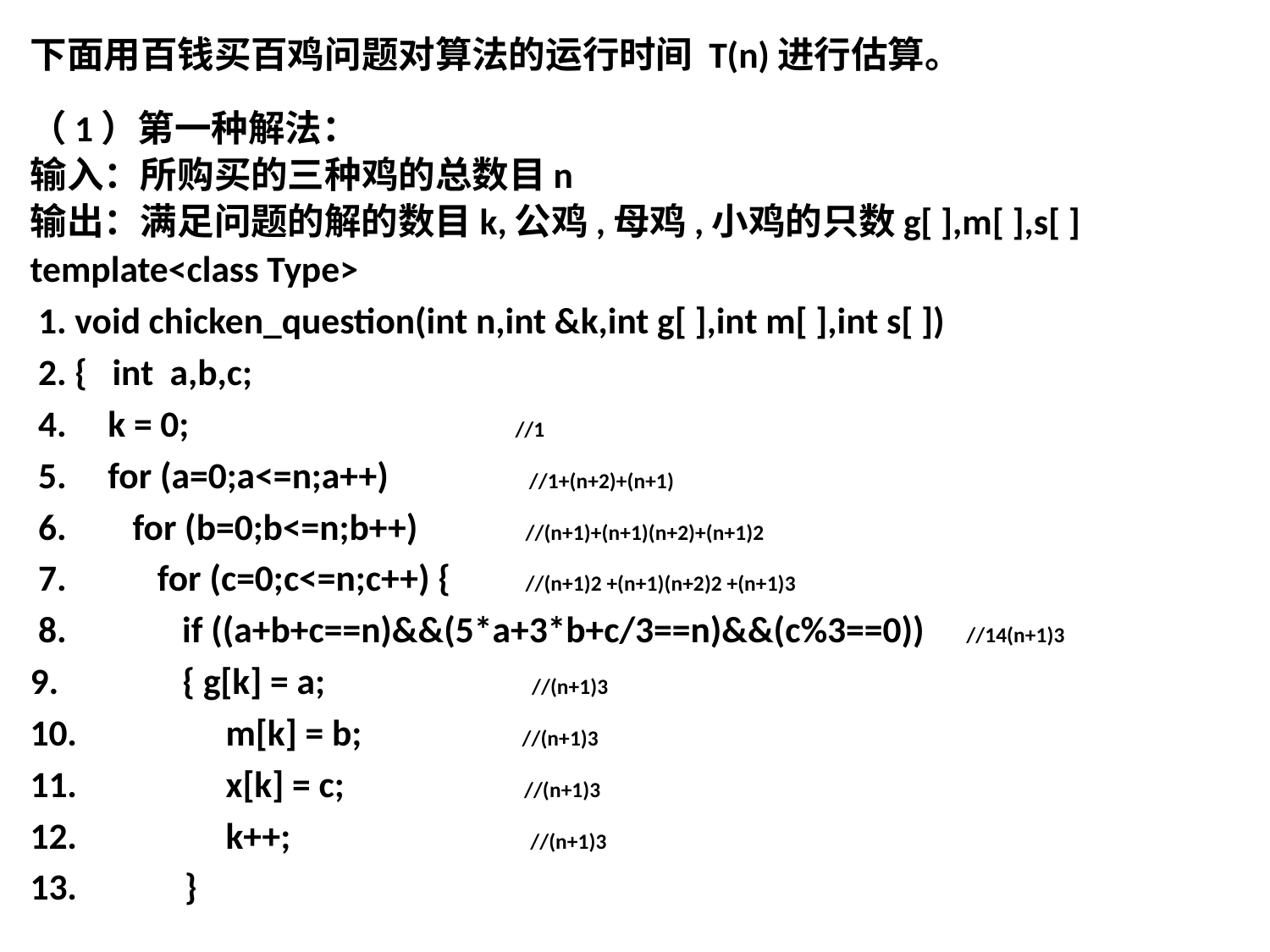

下面用百钱买百鸡问题对算法的运行时间 T(n)进行估算。
（1）第一种解法：
输入：所购买的三种鸡的总数目n
输出：满足问题的解的数目k,公鸡,母鸡,小鸡的只数g[ ],m[ ],s[ ]
template<class Type>
 1. void chicken_question(int n,int &k,int g[ ],int m[ ],int s[ ])
 2. {   int  a,b,c;
 4.     k = 0;	                                //1
 5.     for (a=0;a<=n;a++)                 //1+(n+2)+(n+1)
 6.        for (b=0;b<=n;b++)             //(n+1)+(n+1)(n+2)+(n+1)2
 7.           for (c=0;c<=n;c++) {         //(n+1)2 +(n+1)(n+2)2 +(n+1)3
 8.              if ((a+b+c==n)&&(5*a+3*b+c/3==n)&&(c%3==0))     //14(n+1)3
9.               { g[k] = a;                         //(n+1)3
10.                  m[k] = b;                                 //(n+1)3
11.                  x[k] = c;                                     //(n+1)3
12.                  k++;                             //(n+1)3
13.             }